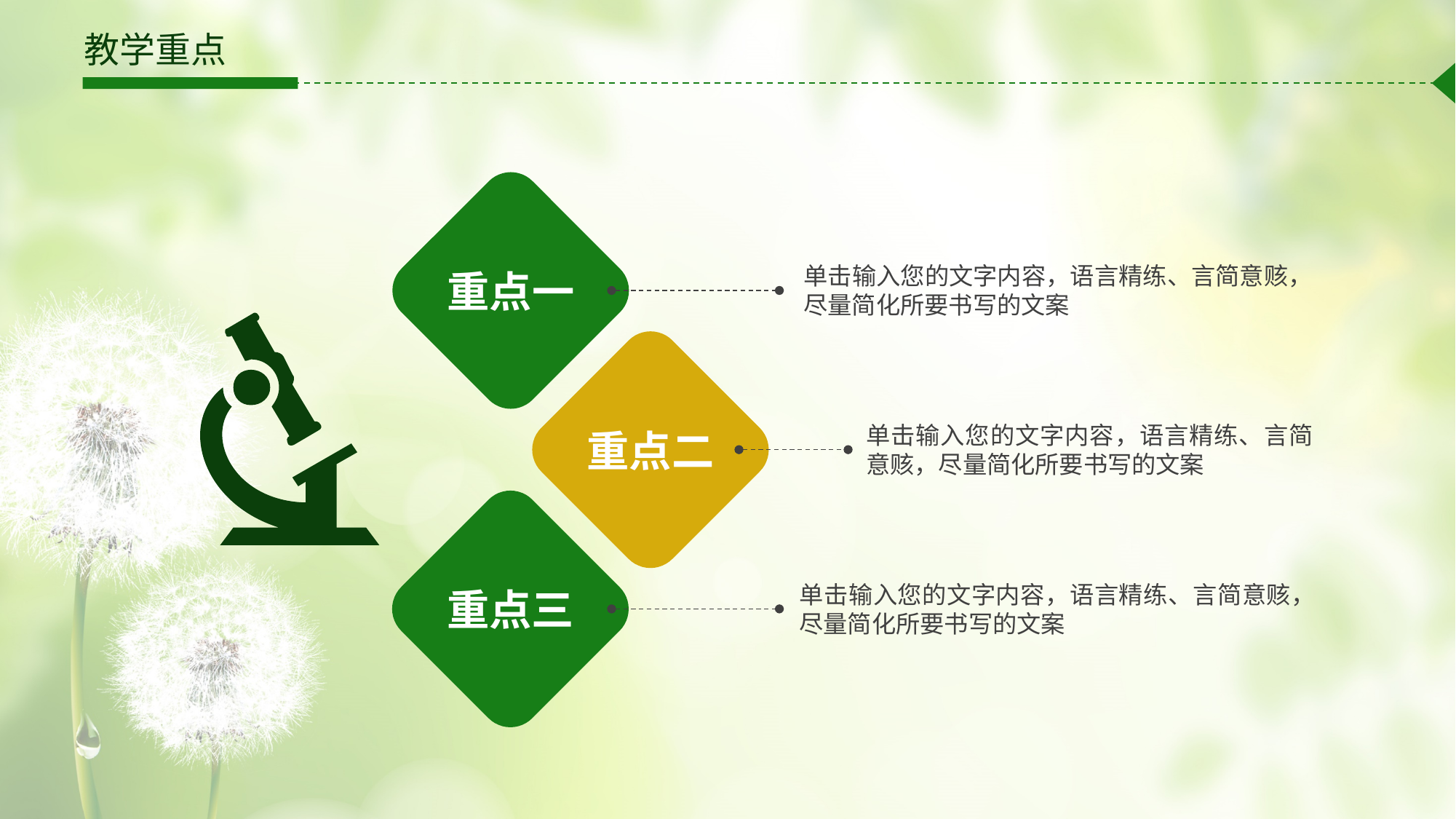

# 教学重点

单击输入您的文字内容，语言精练、言简意赅，尽量简化所要书写的文案
重点一

单击输入您的文字内容，语言精练、言简意赅，尽量简化所要书写的文案
重点二

单击输入您的文字内容，语言精练、言简意赅，尽量简化所要书写的文案
重点三